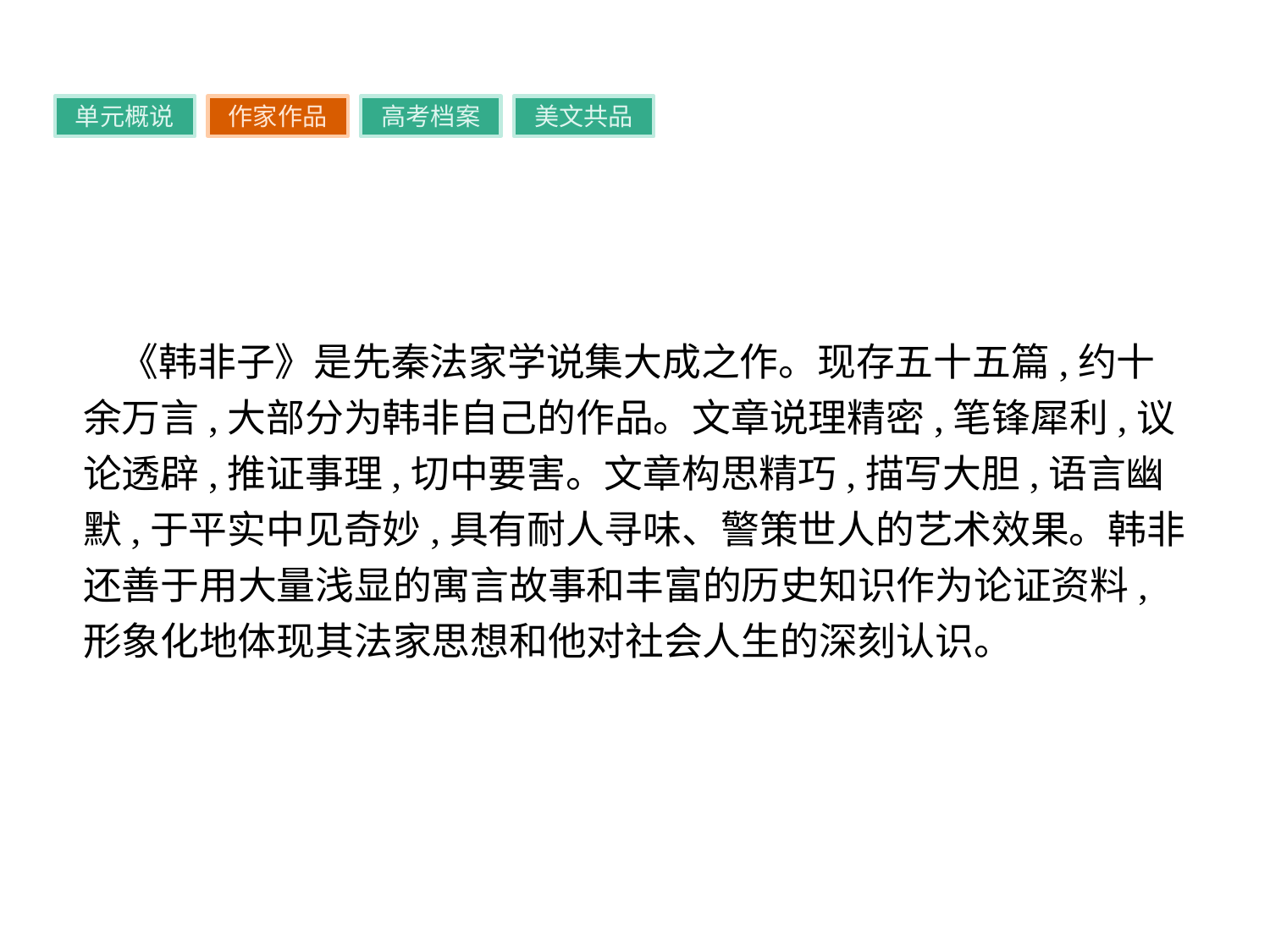

单元概说
作家作品
高考档案
美文共品
《韩非子》是先秦法家学说集大成之作。现存五十五篇,约十余万言,大部分为韩非自己的作品。文章说理精密,笔锋犀利,议论透辟,推证事理,切中要害。文章构思精巧,描写大胆,语言幽默,于平实中见奇妙,具有耐人寻味、警策世人的艺术效果。韩非还善于用大量浅显的寓言故事和丰富的历史知识作为论证资料,形象化地体现其法家思想和他对社会人生的深刻认识。